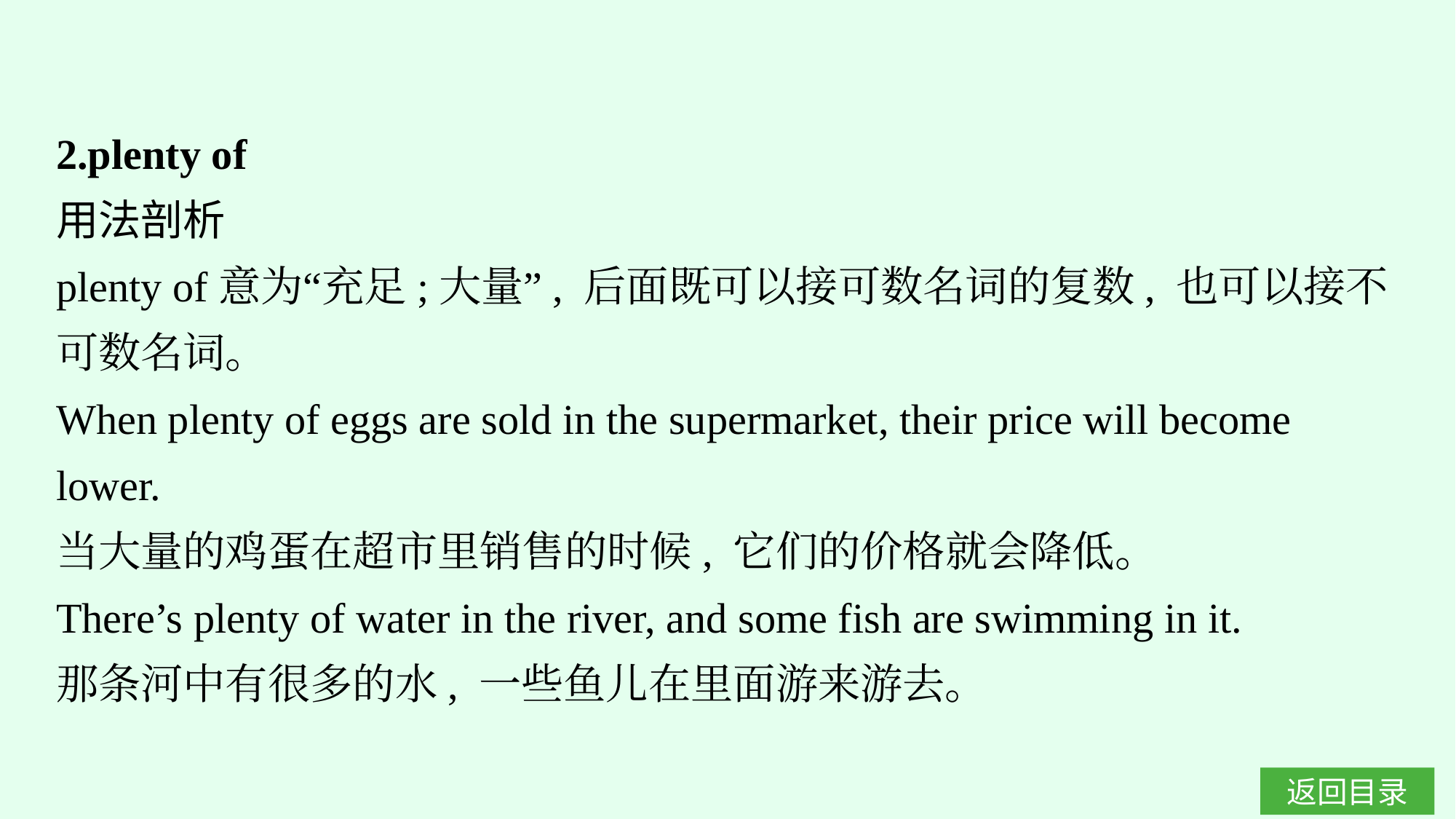

2.plenty of
用法剖析
plenty of意为“充足;大量”, 后面既可以接可数名词的复数, 也可以接不可数名词。
When plenty of eggs are sold in the supermarket, their price will become lower.
当大量的鸡蛋在超市里销售的时候, 它们的价格就会降低。
There’s plenty of water in the river, and some fish are swimming in it.
那条河中有很多的水, 一些鱼儿在里面游来游去。